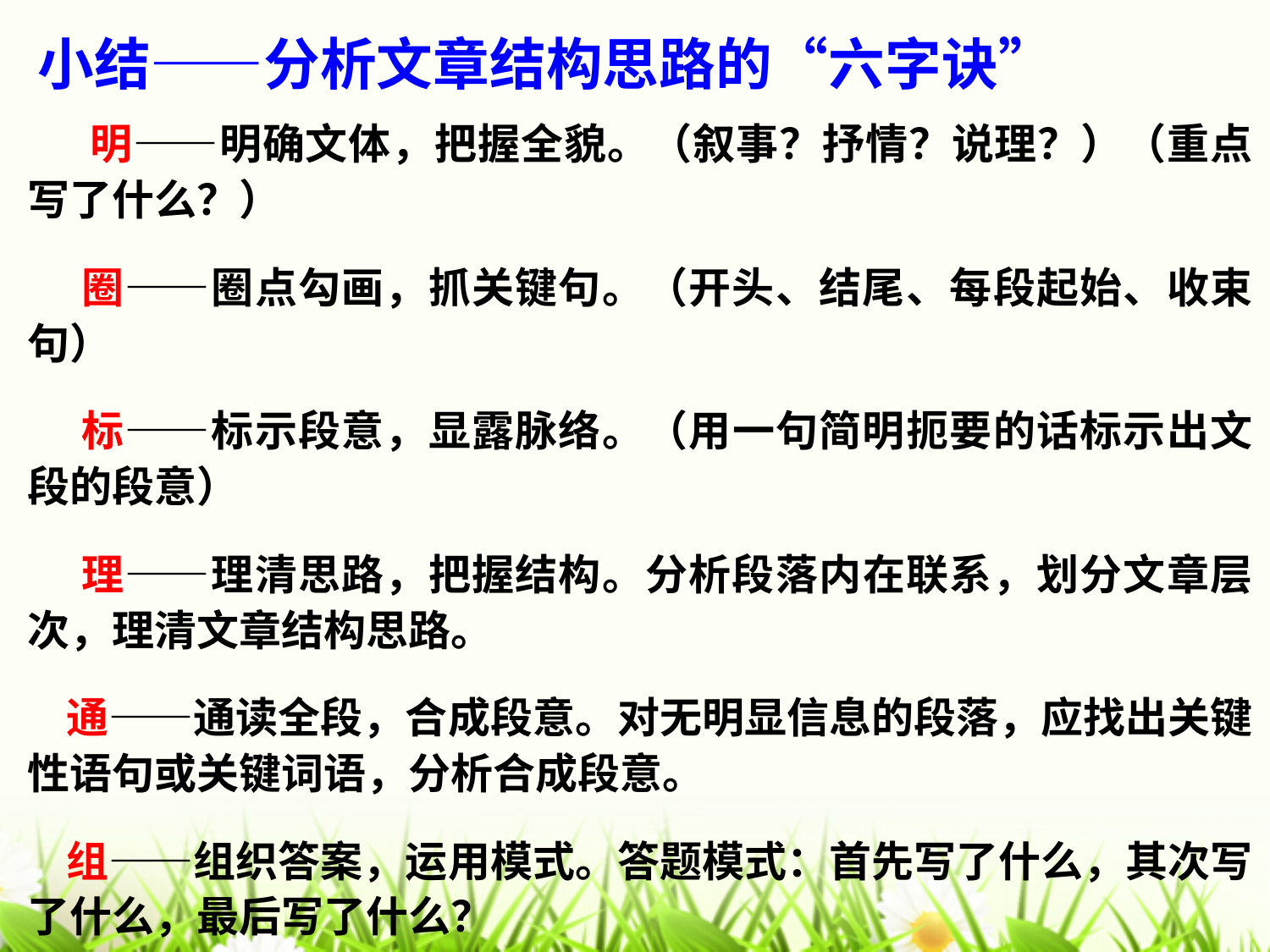

# 小结——分析文章结构思路的“六字诀”
     明——明确文体，把握全貌。（叙事？抒情？说理？）（重点写了什么？）
    圈——圈点勾画，抓关键句。（开头、结尾、每段起始、收束句）
    标——标示段意，显露脉络。（用一句简明扼要的话标示出文段的段意）
    理——理清思路，把握结构。分析段落内在联系，划分文章层次，理清文章结构思路。
   通——通读全段，合成段意。对无明显信息的段落，应找出关键性语句或关键词语，分析合成段意。
   组——组织答案，运用模式。答题模式：首先写了什么，其次写了什么，最后写了什么？